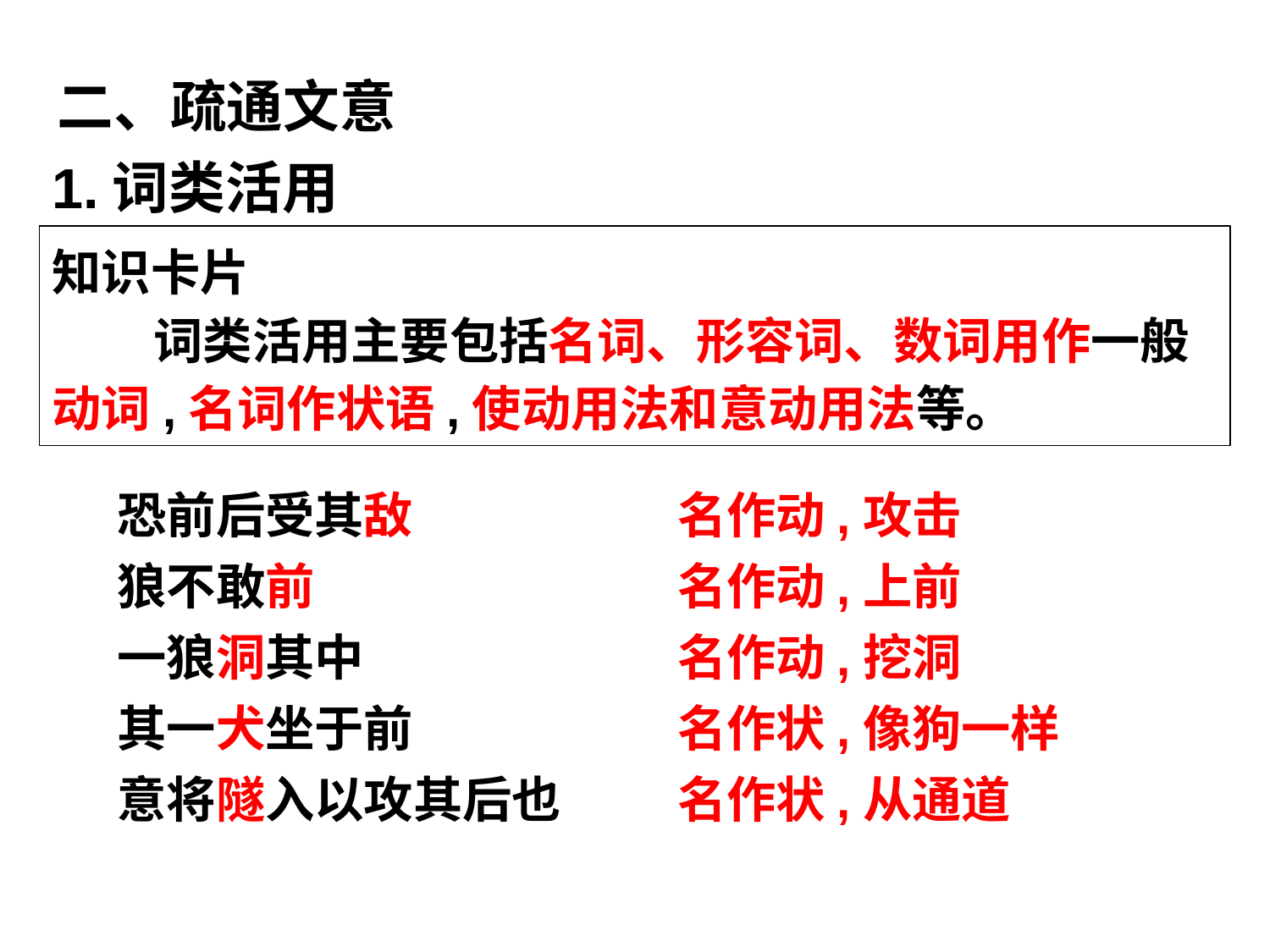

二、疏通文意

1.词类活用
知识卡片
        词类活用主要包括名词、形容词、数词用作一般动词,名词作状语,使动用法和意动用法等。
恐前后受其敌
狼不敢前
一狼洞其中
其一犬坐于前
意将隧入以攻其后也
名作动,攻击
名作动,上前
名作动,挖洞
名作状,像狗一样
名作状,从通道